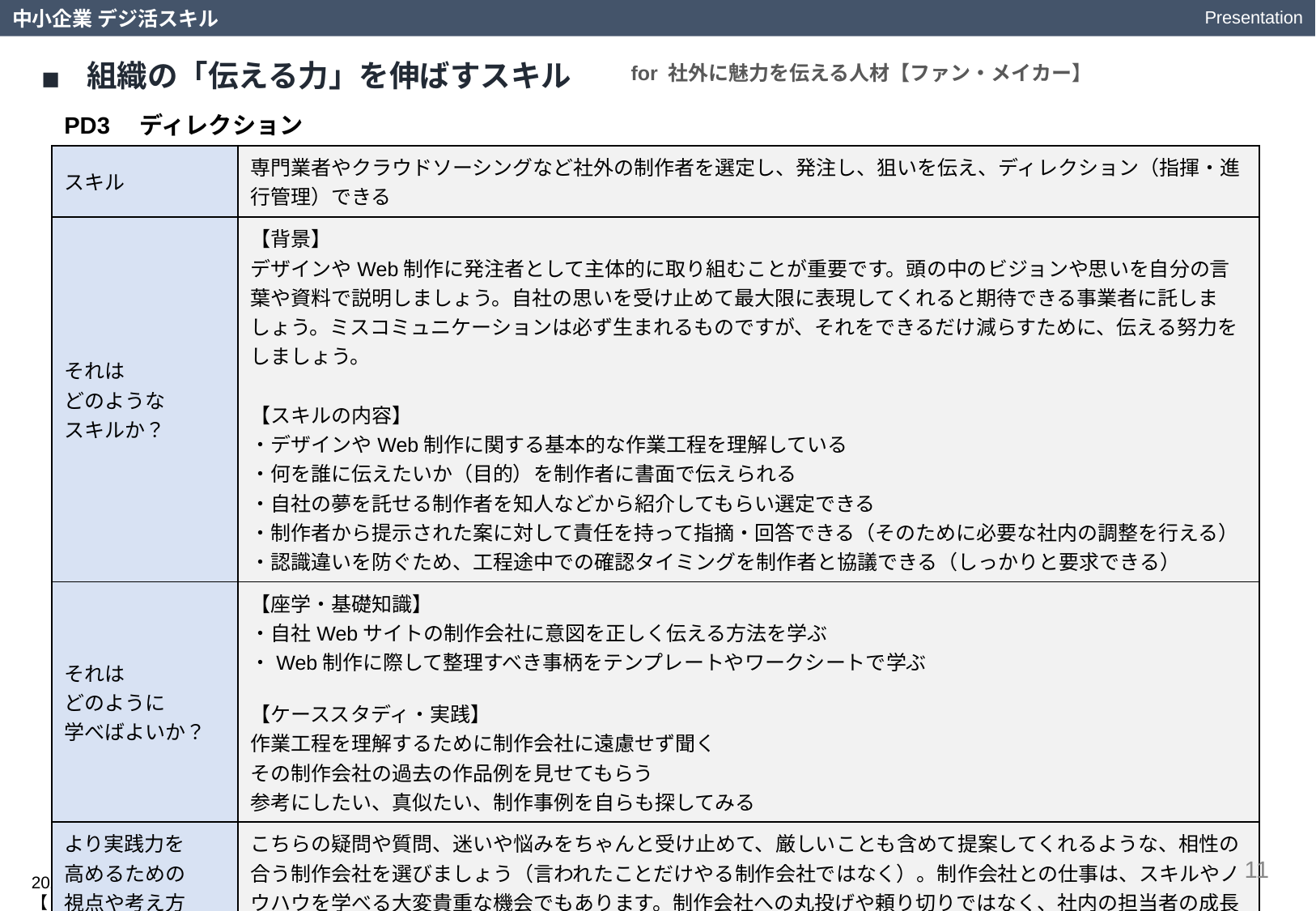

Presentation
中小企業 デジ活スキル
組織の「伝える力」を伸ばすスキル
for 社外に魅力を伝える人材【ファン・メイカー】
PD3　ディレクション
| スキル | 専門業者やクラウドソーシングなど社外の制作者を選定し、発注し、狙いを伝え、ディレクション（指揮・進行管理）できる |
| --- | --- |
| それは どのような スキルか？ | 【背景】 デザインやWeb制作に発注者として主体的に取り組むことが重要です。頭の中のビジョンや思いを自分の言葉や資料で説明しましょう。自社の思いを受け止めて最大限に表現してくれると期待できる事業者に託しましょう。ミスコミュニケーションは必ず生まれるものですが、それをできるだけ減らすために、伝える努力をしましょう。 【スキルの内容】 ・デザインやWeb制作に関する基本的な作業工程を理解している ・何を誰に伝えたいか（目的）を制作者に書面で伝えられる ・自社の夢を託せる制作者を知人などから紹介してもらい選定できる ・制作者から提示された案に対して責任を持って指摘・回答できる（そのために必要な社内の調整を行える） ・認識違いを防ぐため、工程途中での確認タイミングを制作者と協議できる（しっかりと要求できる） |
| それは どのように 学べばよいか？ | 【座学・基礎知識】 ・自社Webサイトの制作会社に意図を正しく伝える方法を学ぶ ・Web制作に際して整理すべき事柄をテンプレートやワークシートで学ぶ 【ケーススタディ・実践】 作業工程を理解するために制作会社に遠慮せず聞く その制作会社の過去の作品例を見せてもらう 参考にしたい、真似たい、制作事例を自らも探してみる |
| より実践力を 高めるための 視点や考え方は？ | こちらの疑問や質問、迷いや悩みをちゃんと受け止めて、厳しいことも含めて提案してくれるような、相性の合う制作会社を選びましょう（言われたことだけやる制作会社ではなく）。制作会社との仕事は、スキルやノウハウを学べる大変貴重な機会でもあります。制作会社への丸投げや頼り切りではなく、社内の担当者の成長のチャンスととらえ、仕事を通じて積極的に学んでいきましょう。 |
11